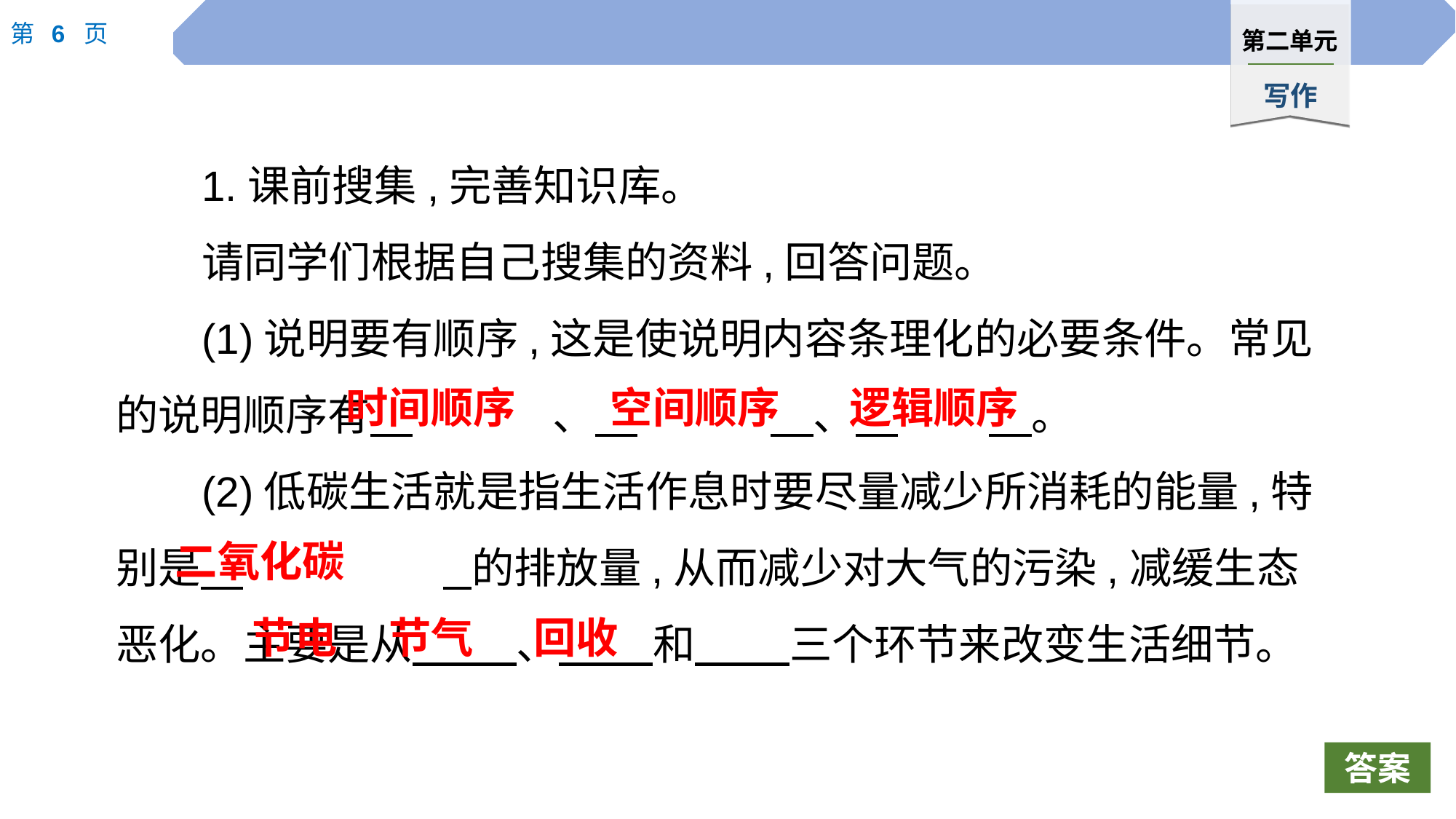

1.课前搜集,完善知识库。
请同学们根据自己搜集的资料,回答问题。
(1)说明要有顺序,这是使说明内容条理化的必要条件。常见的说明顺序有　		、　		　、　	　。
(2)低碳生活就是指生活作息时要尽量减少所消耗的能量,特别是　		   的排放量,从而减少对大气的污染,减缓生态恶化。主要是从　  　、　 　和　 　三个环节来改变生活细节。
时间顺序
空间顺序
逻辑顺序
　二氧化碳
节电
节气
回收
答案